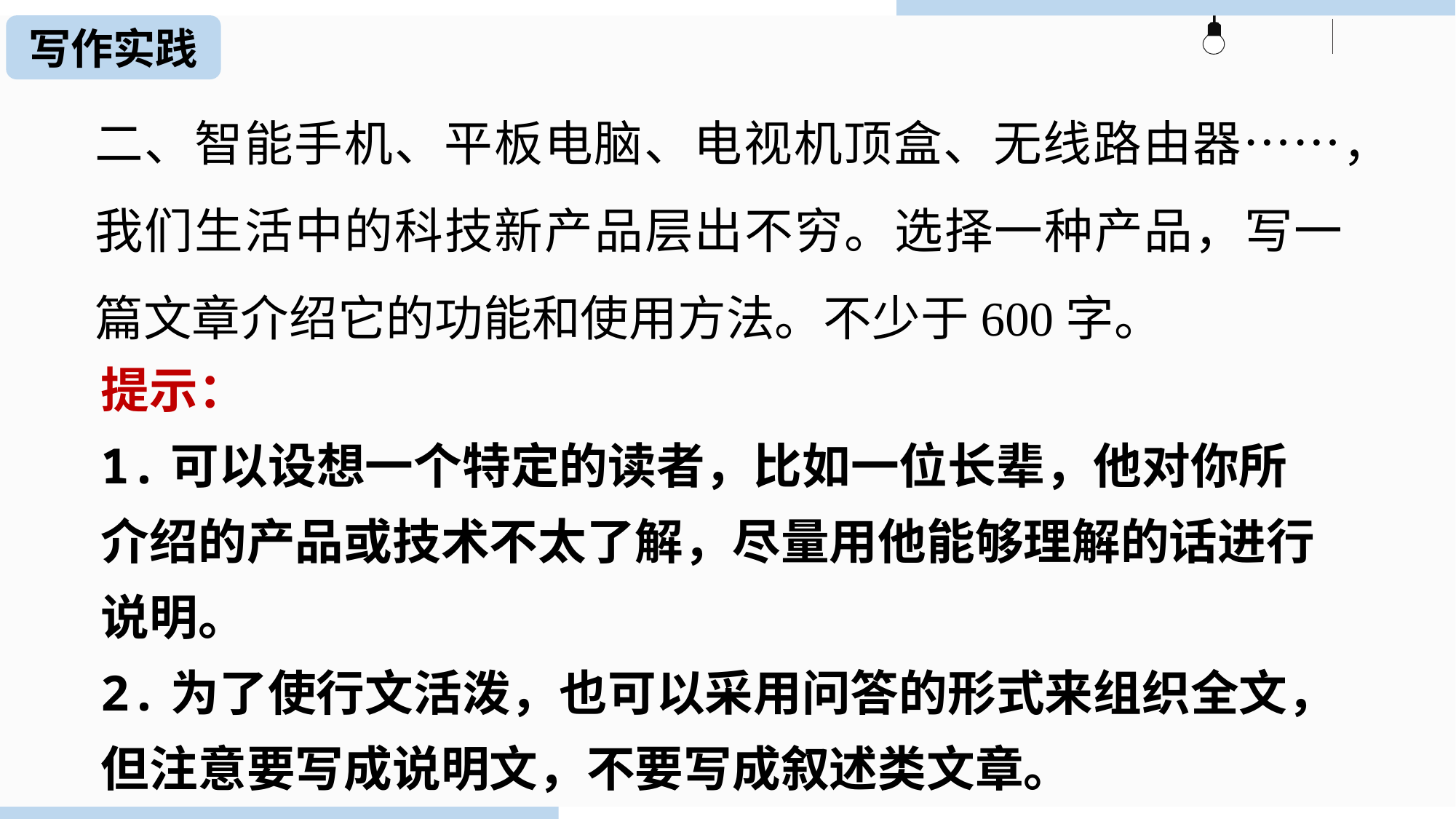

写作实践
二、智能手机、平板电脑、电视机顶盒、无线路由器……，我们生活中的科技新产品层出不穷。选择一种产品，写一篇文章介绍它的功能和使用方法。不少于600字。
提示：
1.可以设想一个特定的读者，比如一位长辈，他对你所介绍的产品或技术不太了解，尽量用他能够理解的话进行说明。
2.为了使行文活泼，也可以采用问答的形式来组织全文，但注意要写成说明文，不要写成叙述类文章。